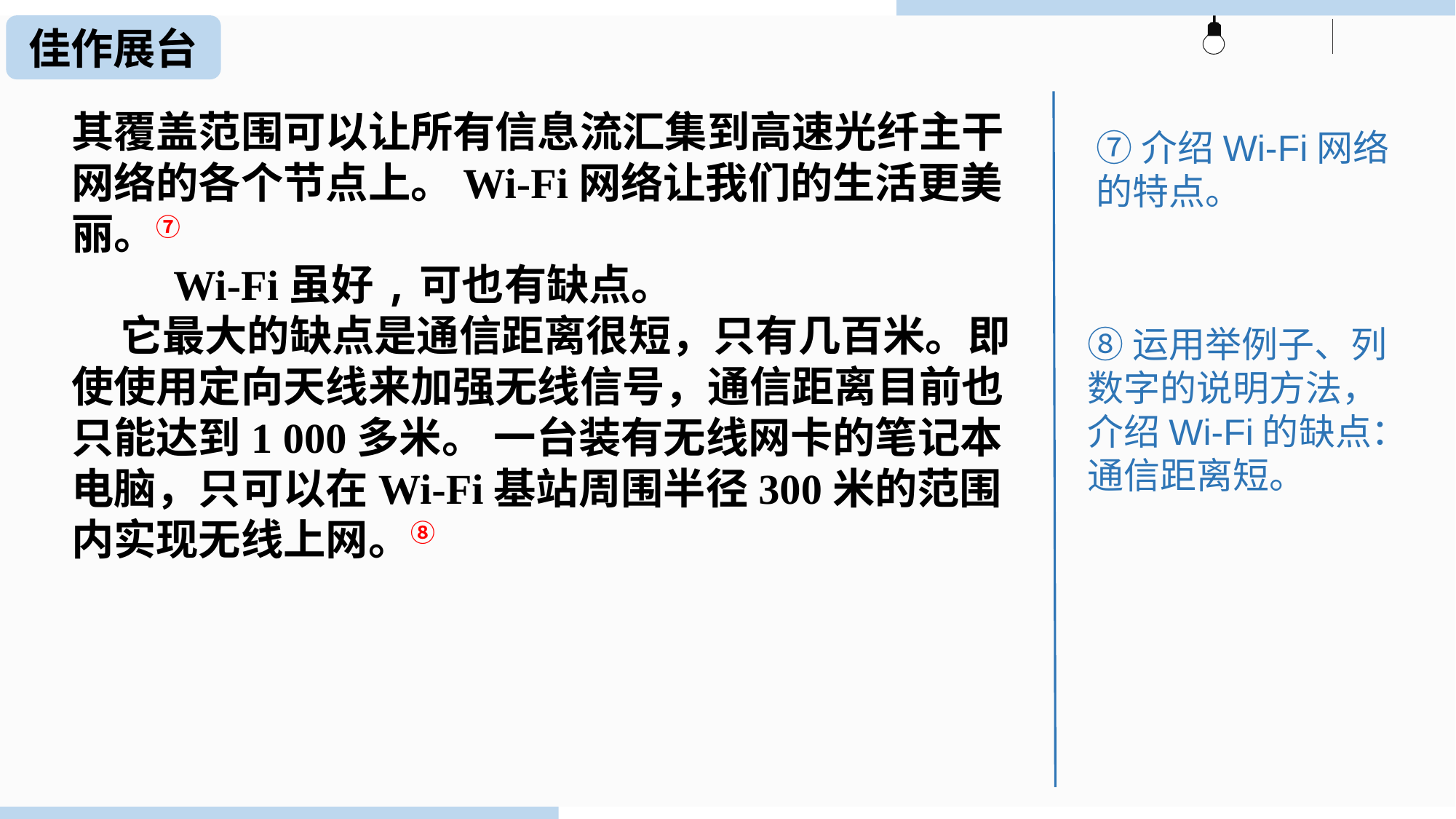

佳作展台
其覆盖范围可以让所有信息流汇集到高速光纤主干网络的各个节点上。Wi-Fi网络让我们的生活更美丽。⑦
    Wi-Fi虽好,可也有缺点。
    它最大的缺点是通信距离很短，只有几百米。即使使用定向天线来加强无线信号，通信距离目前也只能达到1 000多米。 一台装有无线网卡的笔记本电脑，只可以在Wi-Fi基站周围半径300米的范围内实现无线上网。⑧
⑦介绍Wi-Fi网络的特点。
⑧运用举例子、列数字的说明方法，介绍Wi-Fi的缺点：通信距离短。